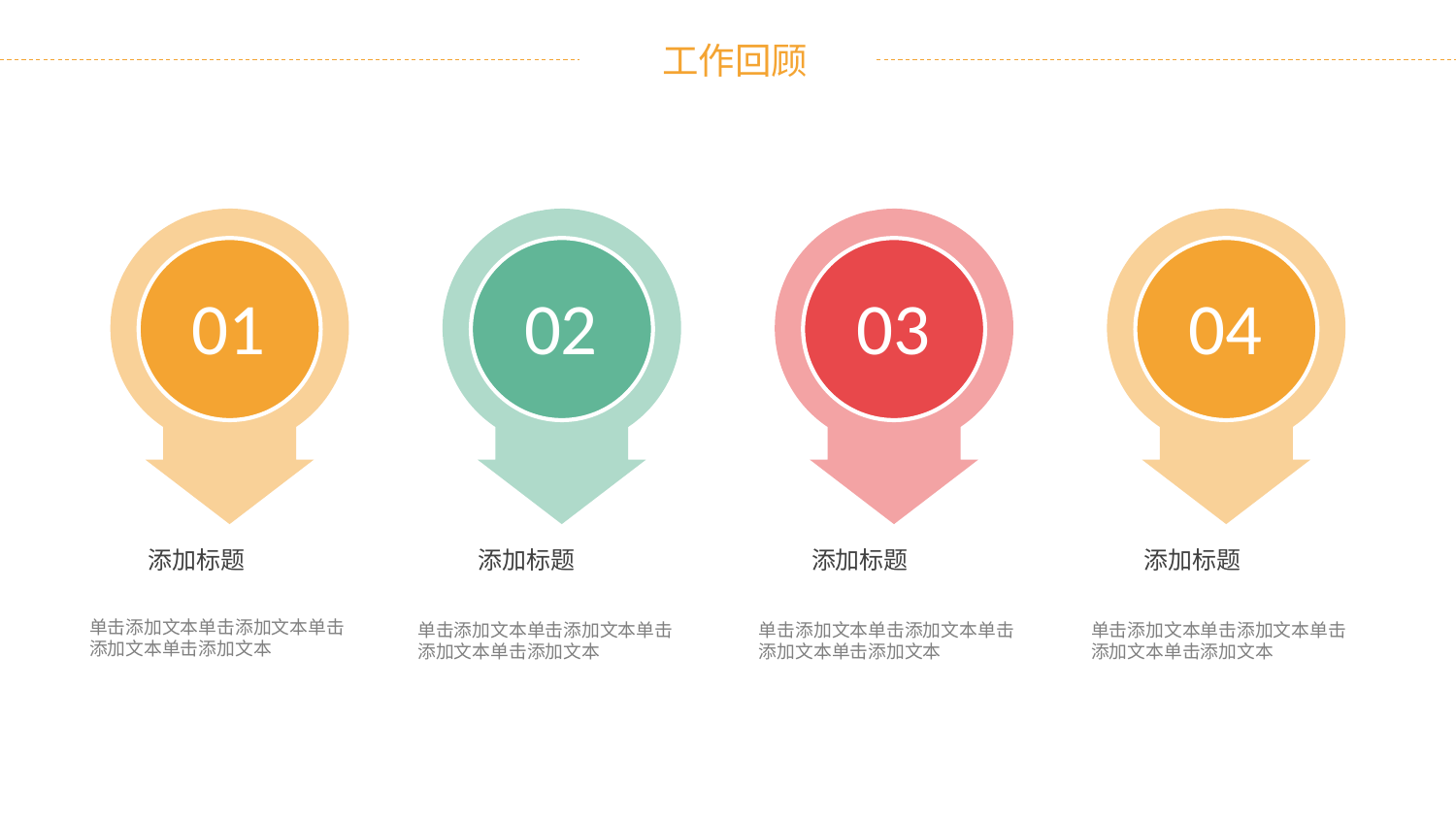

01

02

03

04
添加标题
添加标题
添加标题
添加标题
单击添加文本单击添加文本单击添加文本单击添加文本
单击添加文本单击添加文本单击添加文本单击添加文本
单击添加文本单击添加文本单击添加文本单击添加文本
单击添加文本单击添加文本单击添加文本单击添加文本